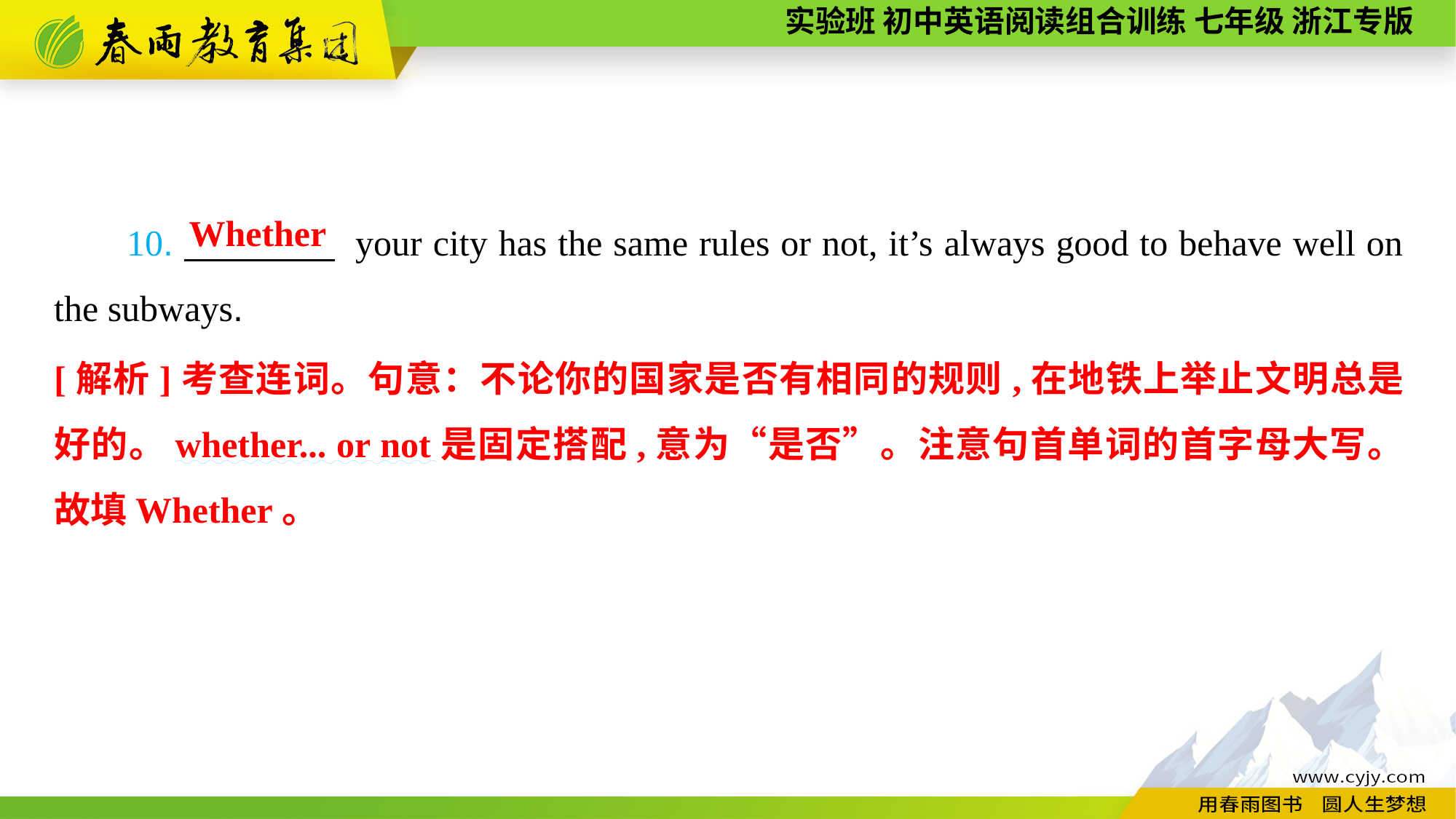

10.　　　　 your city has the same rules or not, it’s always good to behave well on the subways.
Whether
[解析]考查连词。句意：不论你的国家是否有相同的规则,在地铁上举止文明总是好的。whether... or not是固定搭配,意为“是否”。注意句首单词的首字母大写。故填Whether。